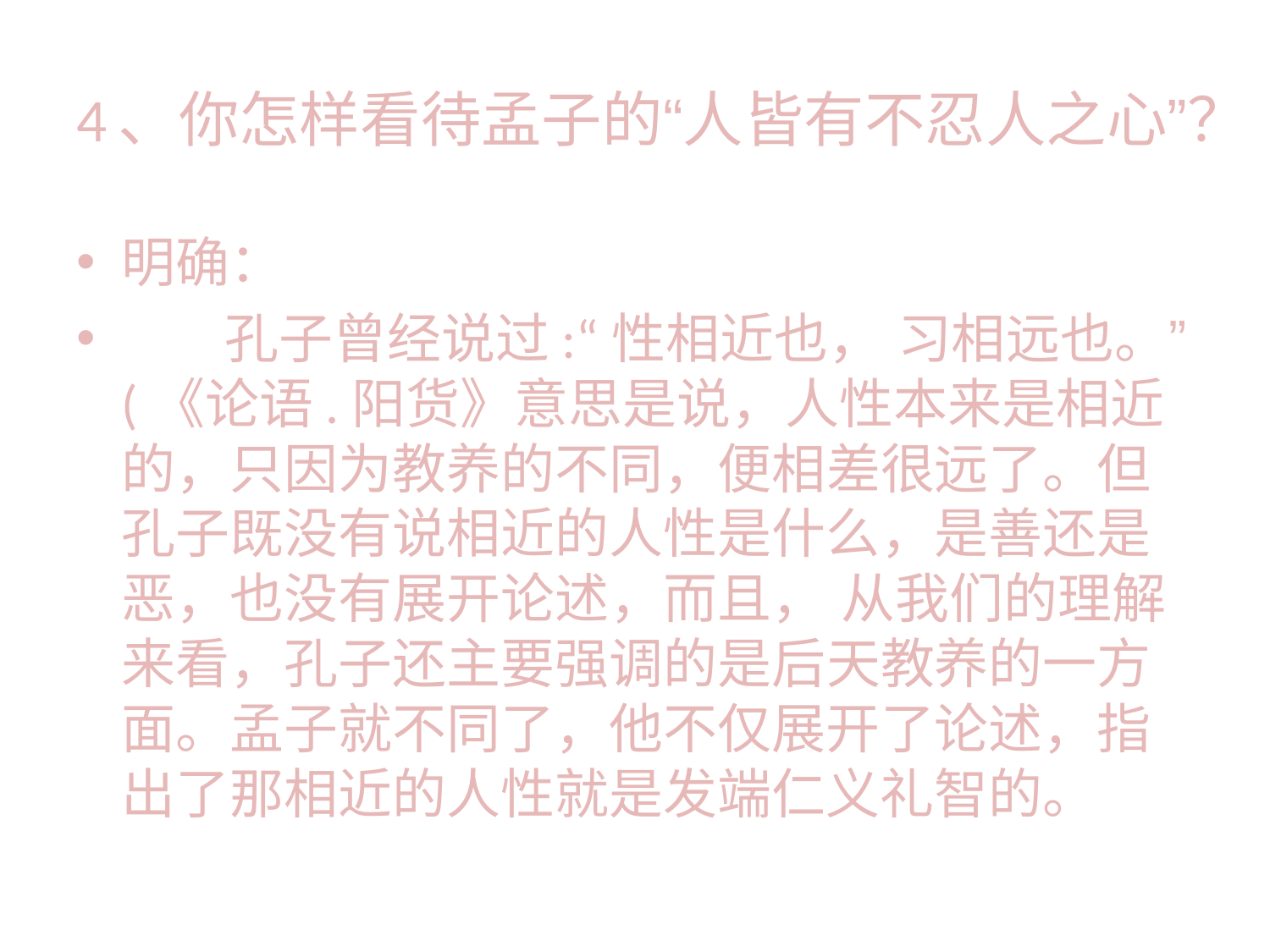

# 4、你怎样看待孟子的“人皆有不忍人之心”？
明确：
      孔子曾经说过:“性相近也， 习相远也。”(《论语.阳货》意思是说，人性本来是相近的，只因为教养的不同，便相差很远了。但孔子既没有说相近的人性是什么，是善还是恶，也没有展开论述，而且， 从我们的理解来看，孔子还主要强调的是后天教养的一方面。孟子就不同了，他不仅展开了论述，指出了那相近的人性就是发端仁义礼智的。